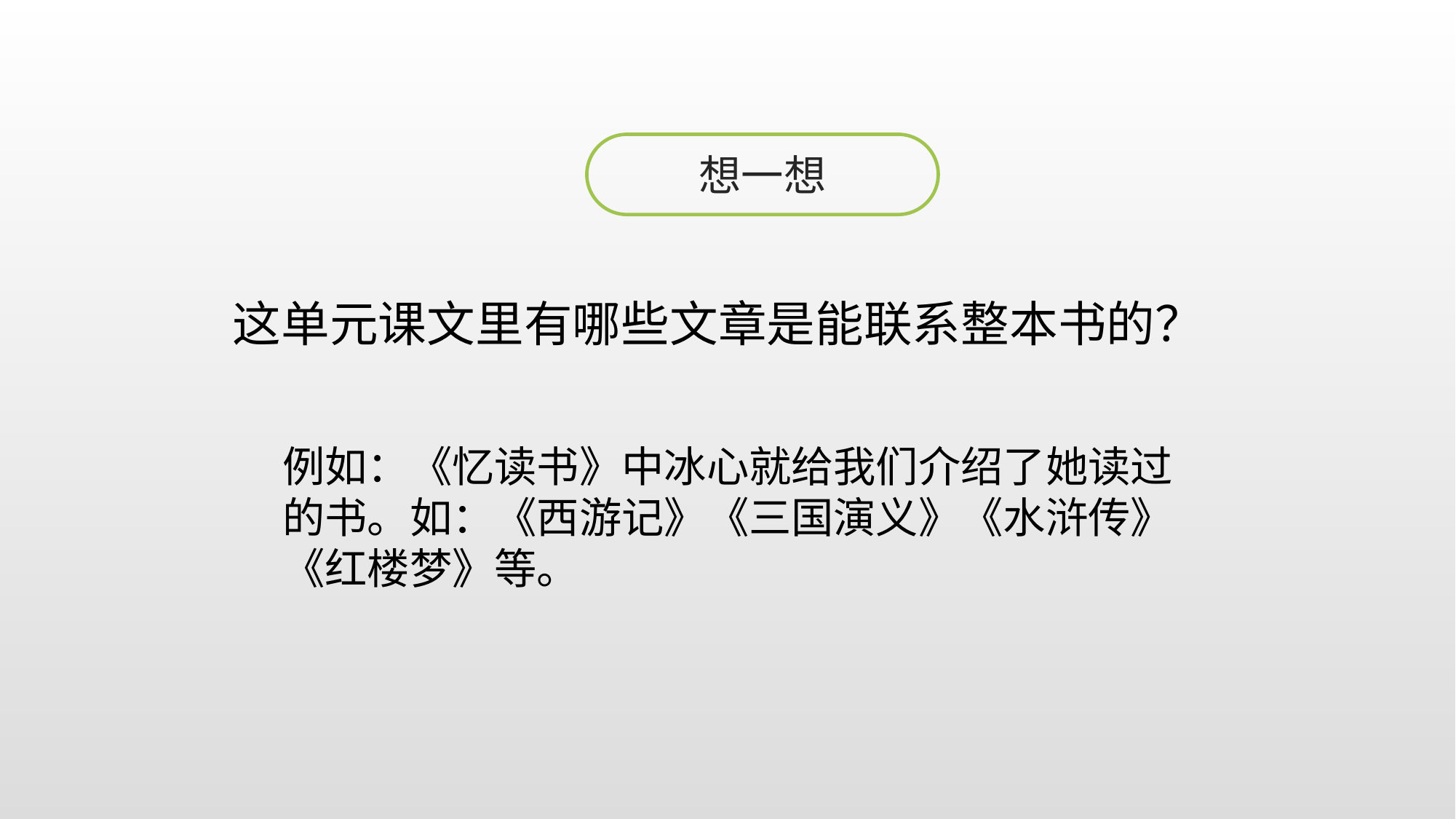

想一想
这单元课文里有哪些文章是能联系整本书的？
例如：《忆读书》中冰心就给我们介绍了她读过的书。如：《西游记》《三国演义》《水浒传》《红楼梦》等。